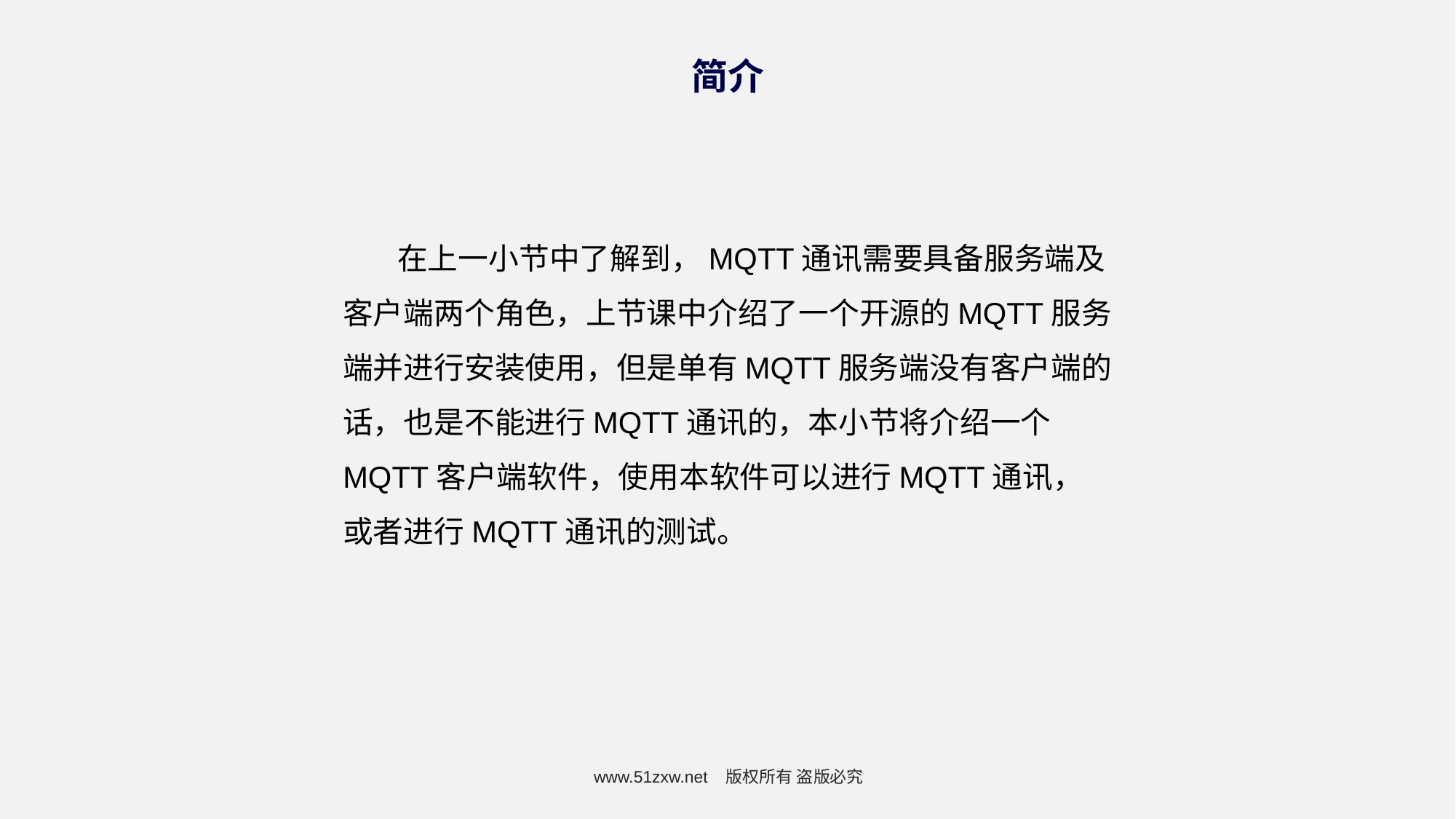

简介
在上一小节中了解到，MQTT通讯需要具备服务端及客户端两个角色，上节课中介绍了一个开源的MQTT服务端并进行安装使用，但是单有MQTT服务端没有客户端的话，也是不能进行MQTT通讯的，本小节将介绍一个MQTT客户端软件，使用本软件可以进行MQTT通讯，或者进行MQTT通讯的测试。
www.51zxw.net   版权所有 盗版必究